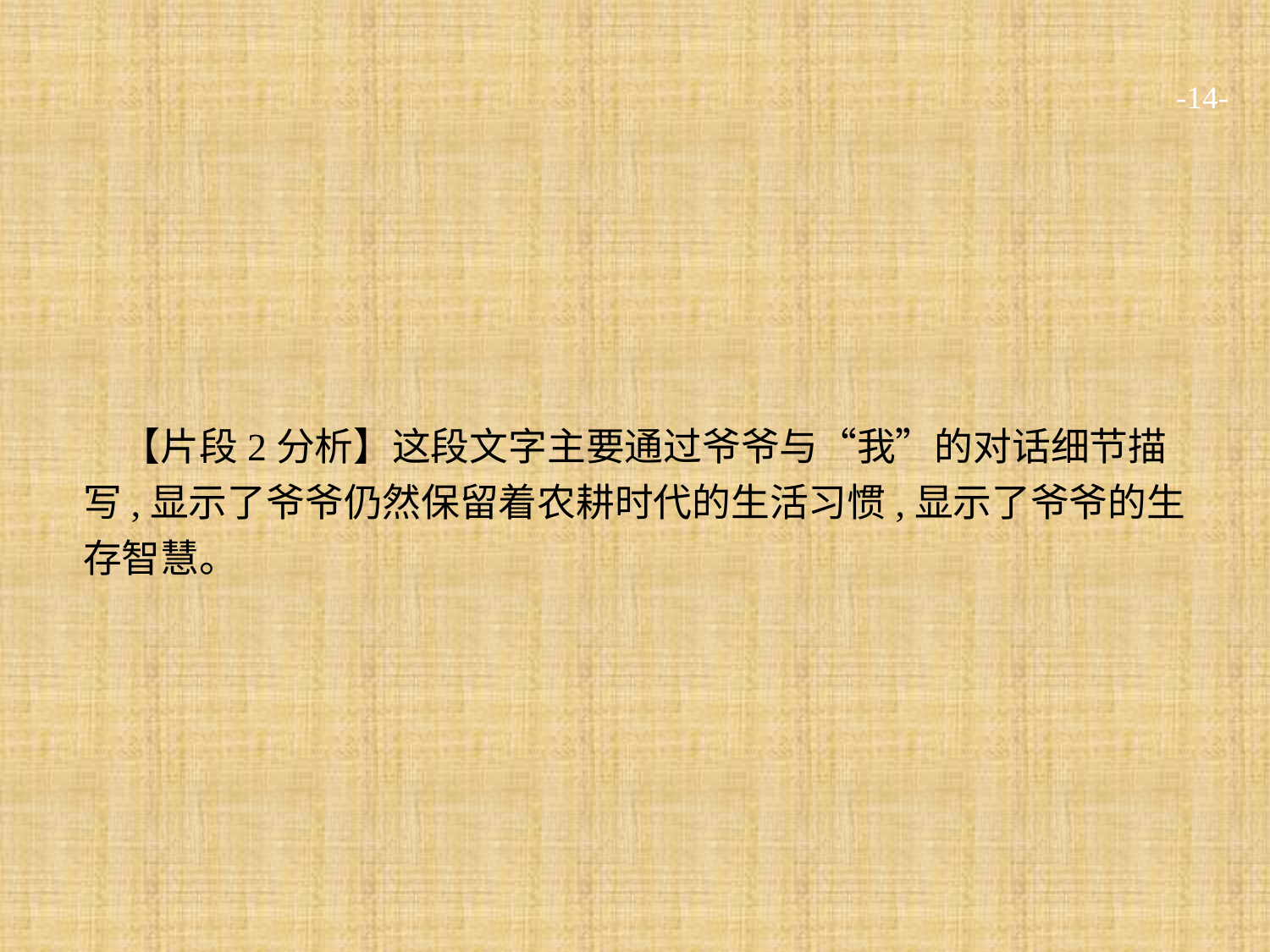

-14-
【片段2分析】这段文字主要通过爷爷与“我”的对话细节描写,显示了爷爷仍然保留着农耕时代的生活习惯,显示了爷爷的生存智慧。